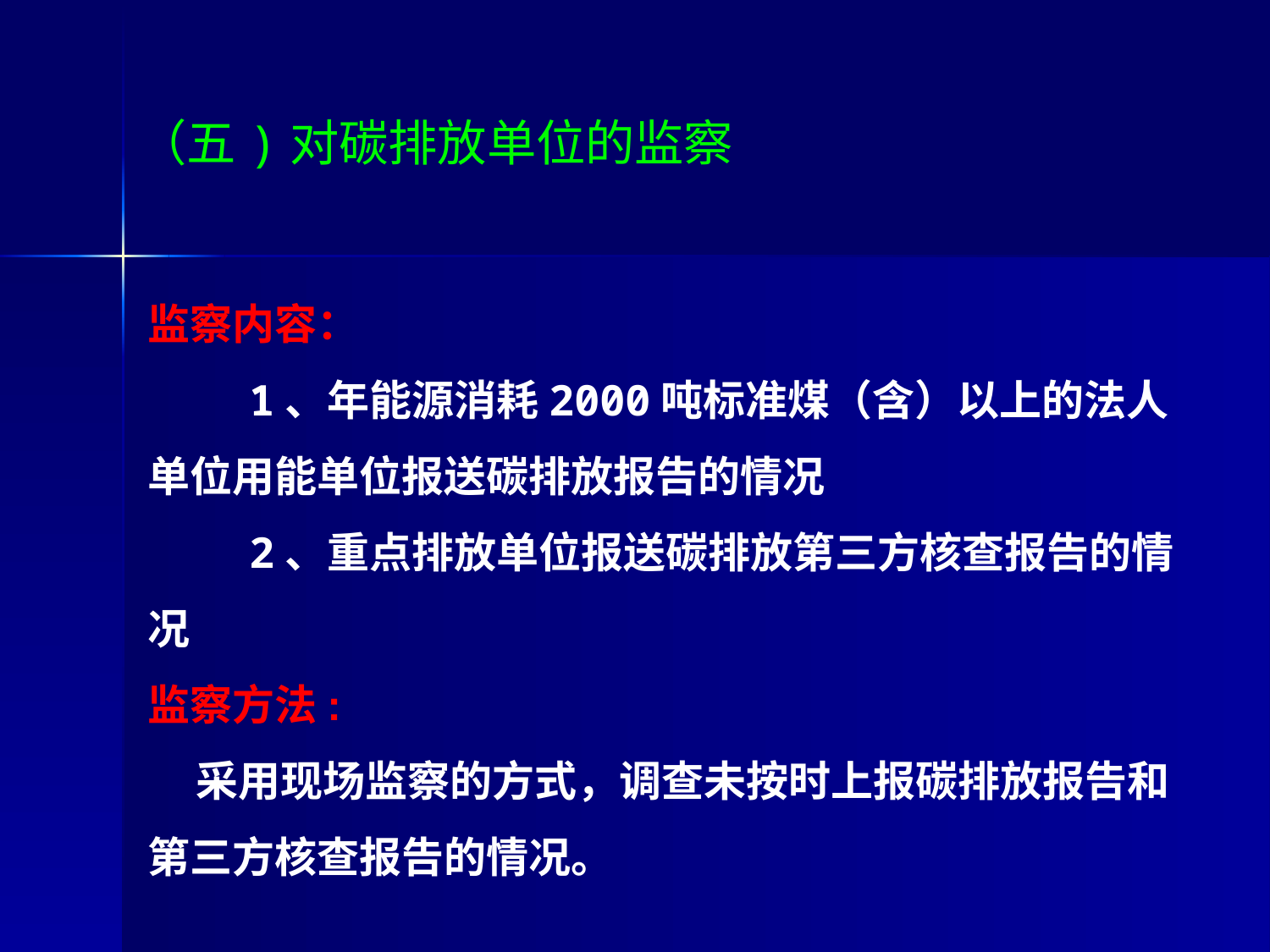

# （五)对碳排放单位的监察
监察内容：
    1、年能源消耗2000吨标准煤（含）以上的法人单位用能单位报送碳排放报告的情况
    2、重点排放单位报送碳排放第三方核查报告的情况
监察方法:
    采用现场监察的方式，调查未按时上报碳排放报告和第三方核查报告的情况。